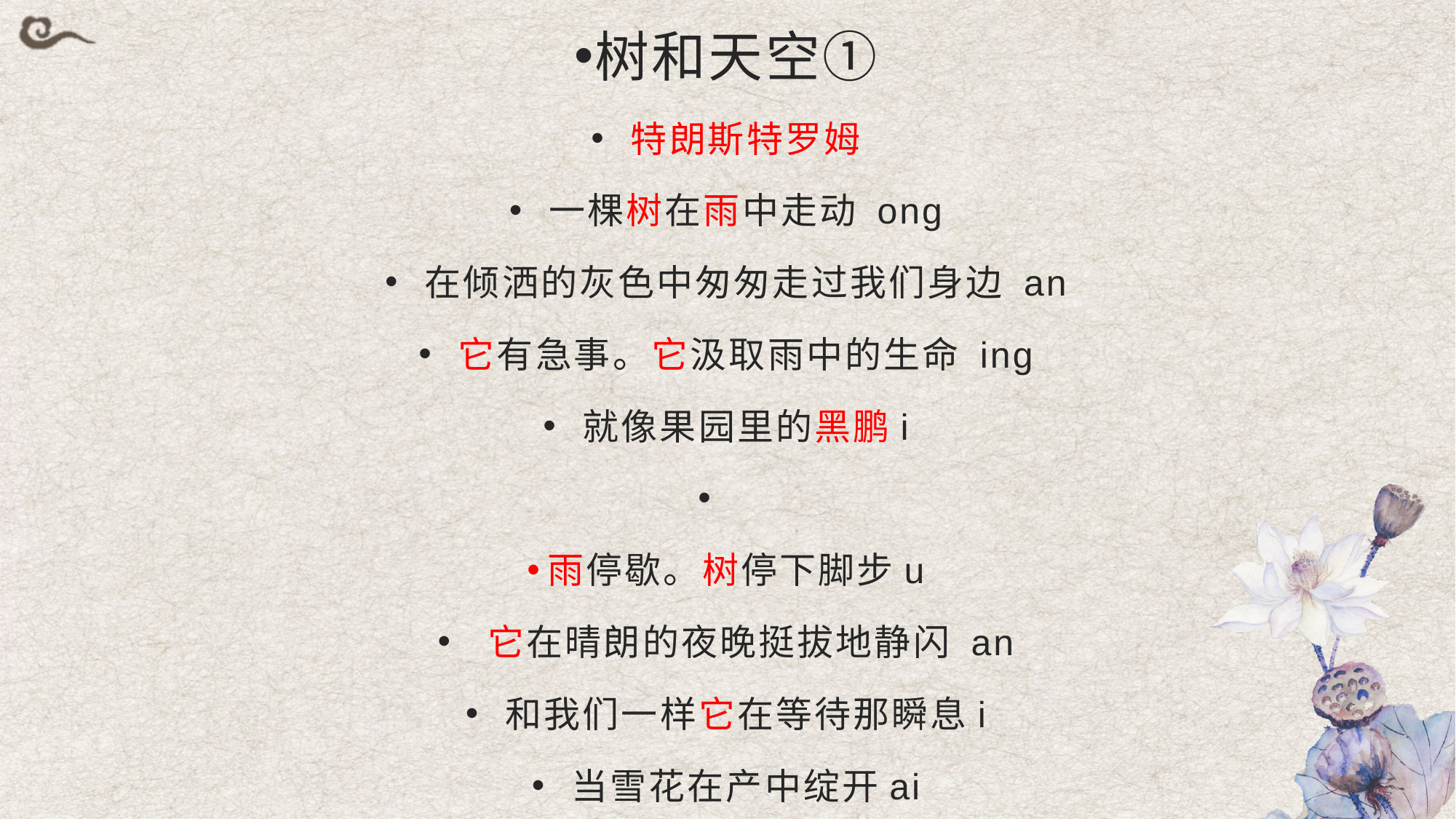

树和天空①
 特朗斯特罗姆
 一棵树在雨中走动 ong
 在倾洒的灰色中匆匆走过我们身边 an
 它有急事。它汲取雨中的生命 ing
 就像果园里的黑鹏i

雨停歇。树停下脚步u
  它在晴朗的夜晚挺拔地静闪 an
 和我们一样它在等待那瞬息i
 当雪花在产中绽开ai
#